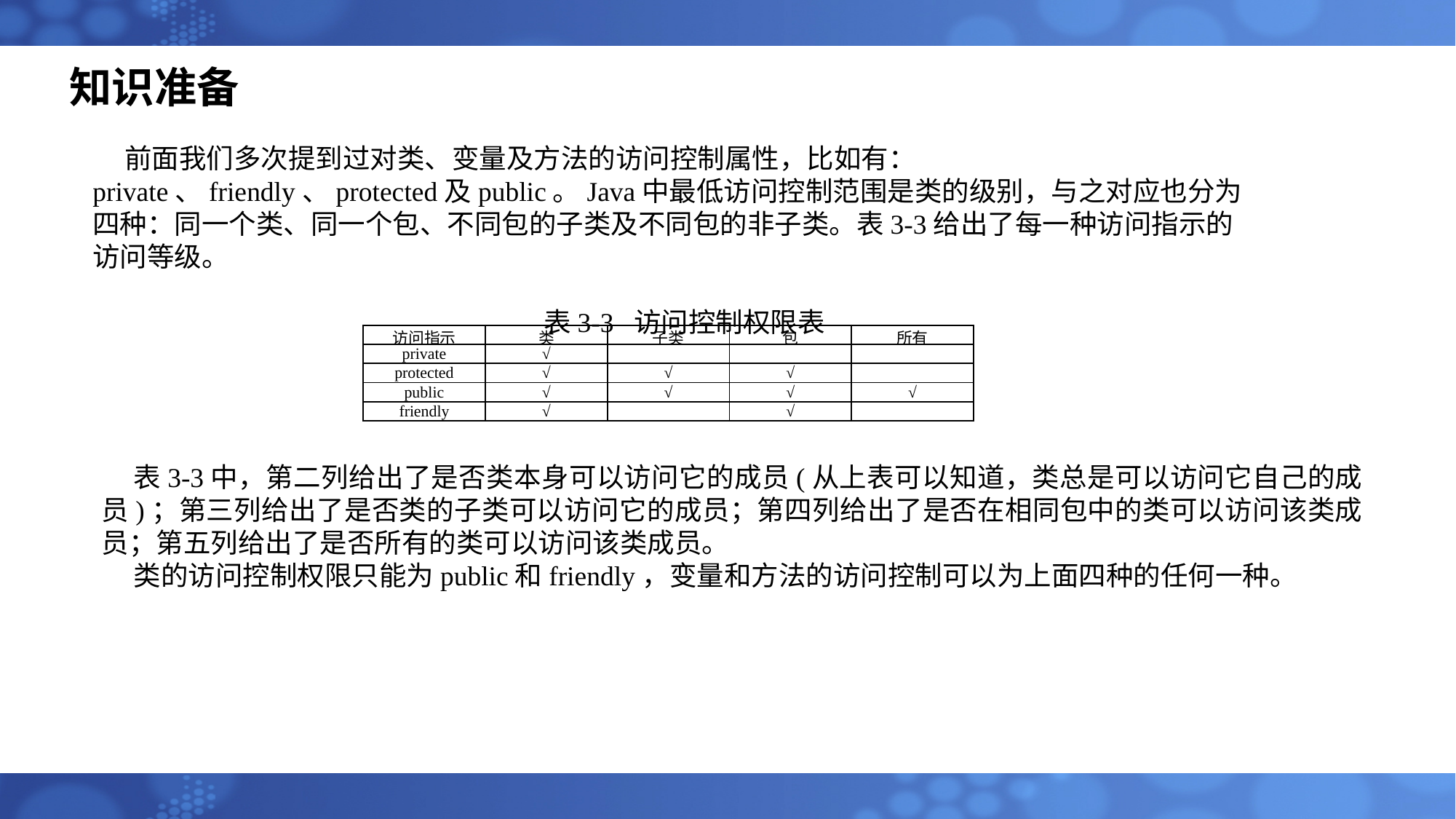

# 知识准备
前面我们多次提到过对类、变量及方法的访问控制属性，比如有：private、friendly、protected及public。Java中最低访问控制范围是类的级别，与之对应也分为四种：同一个类、同一个包、不同包的子类及不同包的非子类。表3-3给出了每一种访问指示的访问等级。

表3-3  访问控制权限表
| 访问指示 | 类 | 子类 | 包 | 所有 |
| --- | --- | --- | --- | --- |
| private | √ |  |  |  |
| protected | √ | √ | √ |  |
| public | √ | √ | √ | √ |
| friendly | √ |  | √ |  |
表3-3中，第二列给出了是否类本身可以访问它的成员(从上表可以知道，类总是可以访问它自己的成员)；第三列给出了是否类的子类可以访问它的成员；第四列给出了是否在相同包中的类可以访问该类成员；第五列给出了是否所有的类可以访问该类成员。
类的访问控制权限只能为public和friendly，变量和方法的访问控制可以为上面四种的任何一种。